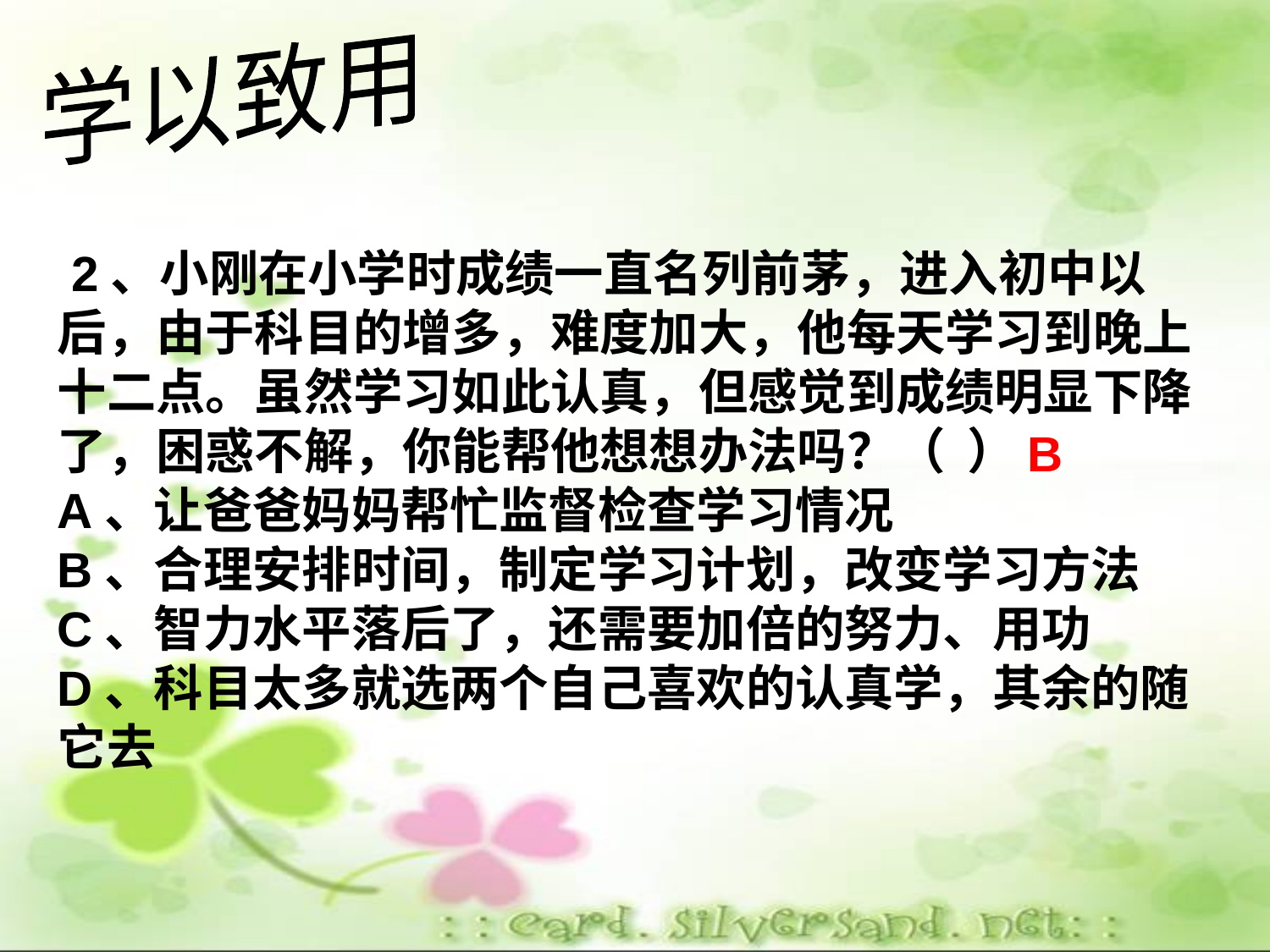

学以致用

 2、小刚在小学时成绩一直名列前茅，进入初中以后，由于科目的增多，难度加大，他每天学习到晚上十二点。虽然学习如此认真，但感觉到成绩明显下降了，困惑不解，你能帮他想想办法吗？（  ）
A、让爸爸妈妈帮忙监督检查学习情况
B、合理安排时间，制定学习计划，改变学习方法
C、智力水平落后了，还需要加倍的努力、用功
D、科目太多就选两个自己喜欢的认真学，其余的随它去
B